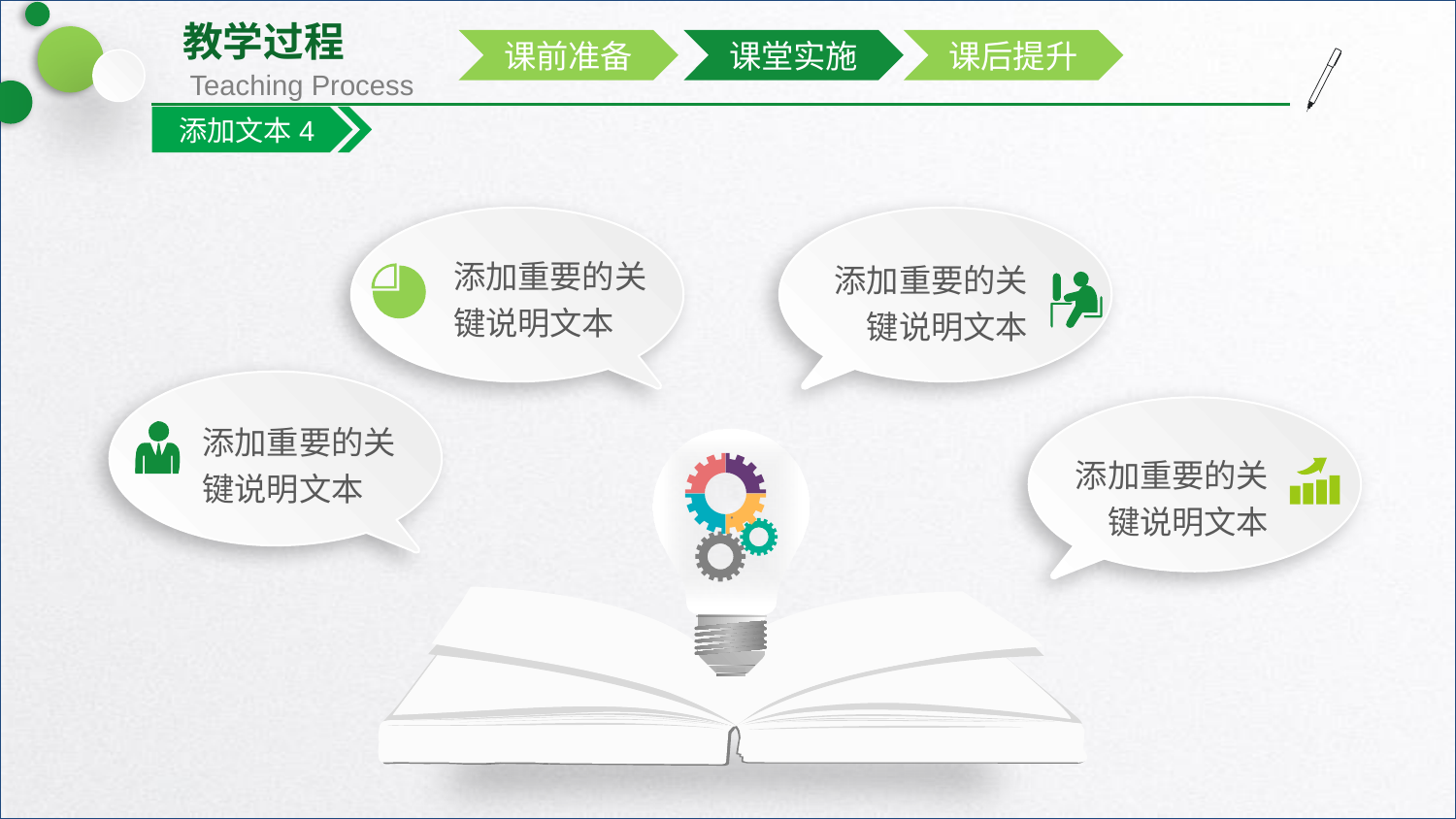

课前准备
课堂实施
课后提升
添加文本4

添加重要的关键说明文本
添加重要的关键说明文本

添加重要的关键说明文本

添加重要的关键说明文本